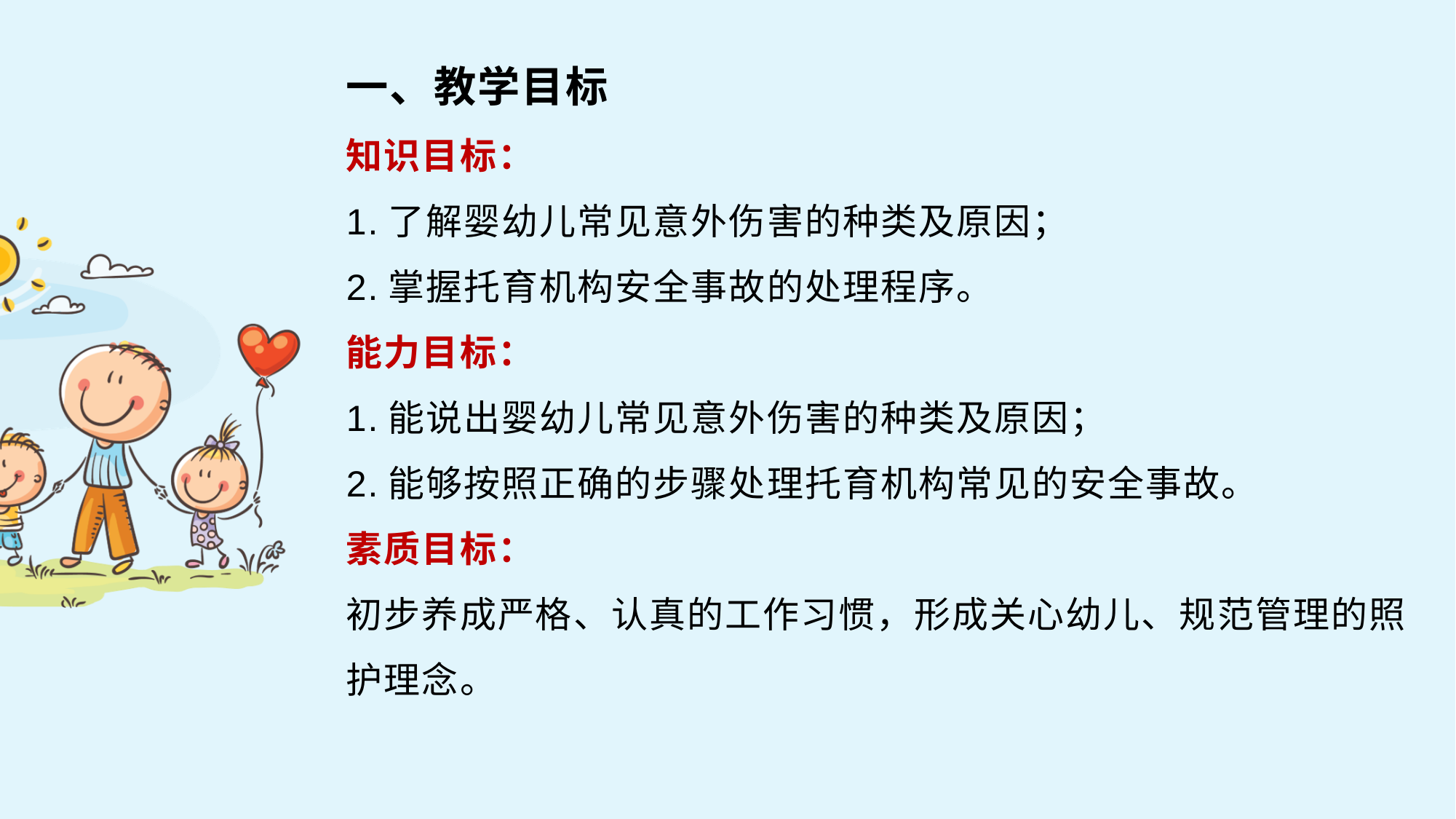

一、教学目标
知识目标：
1.了解婴幼儿常见意外伤害的种类及原因；
2.掌握托育机构安全事故的处理程序。
能力目标：
1.能说出婴幼儿常见意外伤害的种类及原因；
2.能够按照正确的步骤处理托育机构常见的安全事故。
素质目标：
初步养成严格、认真的工作习惯，形成关心幼儿、规范管理的照护理念。